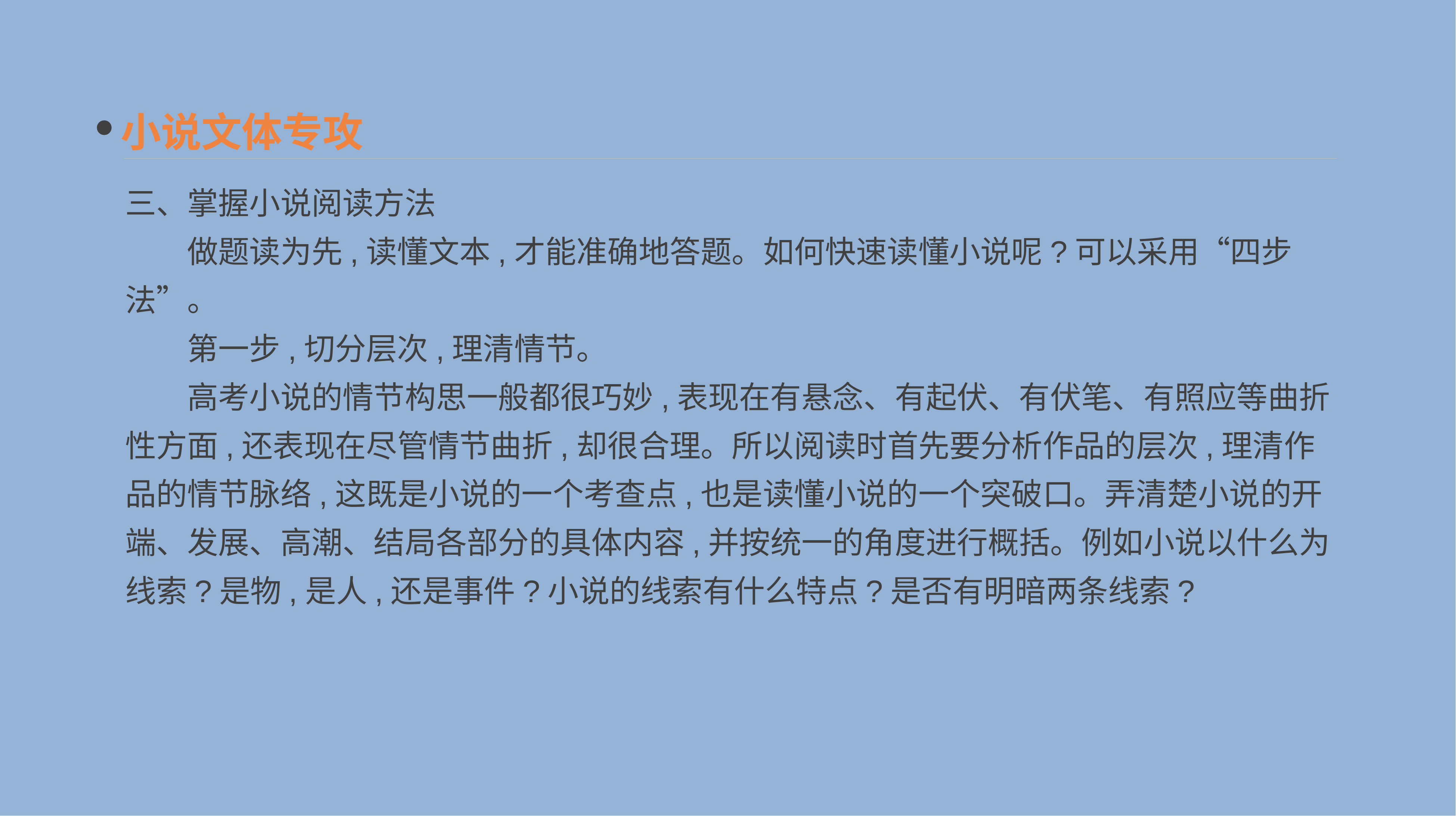

小说文体专攻

三、掌握小说阅读方法
　　做题读为先,读懂文本,才能准确地答题。如何快速读懂小说呢?可以采用“四步法”。
　　第一步,切分层次,理清情节。
　　高考小说的情节构思一般都很巧妙,表现在有悬念、有起伏、有伏笔、有照应等曲折性方面,还表现在尽管情节曲折,却很合理。所以阅读时首先要分析作品的层次,理清作品的情节脉络,这既是小说的一个考查点,也是读懂小说的一个突破口。弄清楚小说的开端、发展、高潮、结局各部分的具体内容,并按统一的角度进行概括。例如小说以什么为线索?是物,是人,还是事件?小说的线索有什么特点?是否有明暗两条线索?